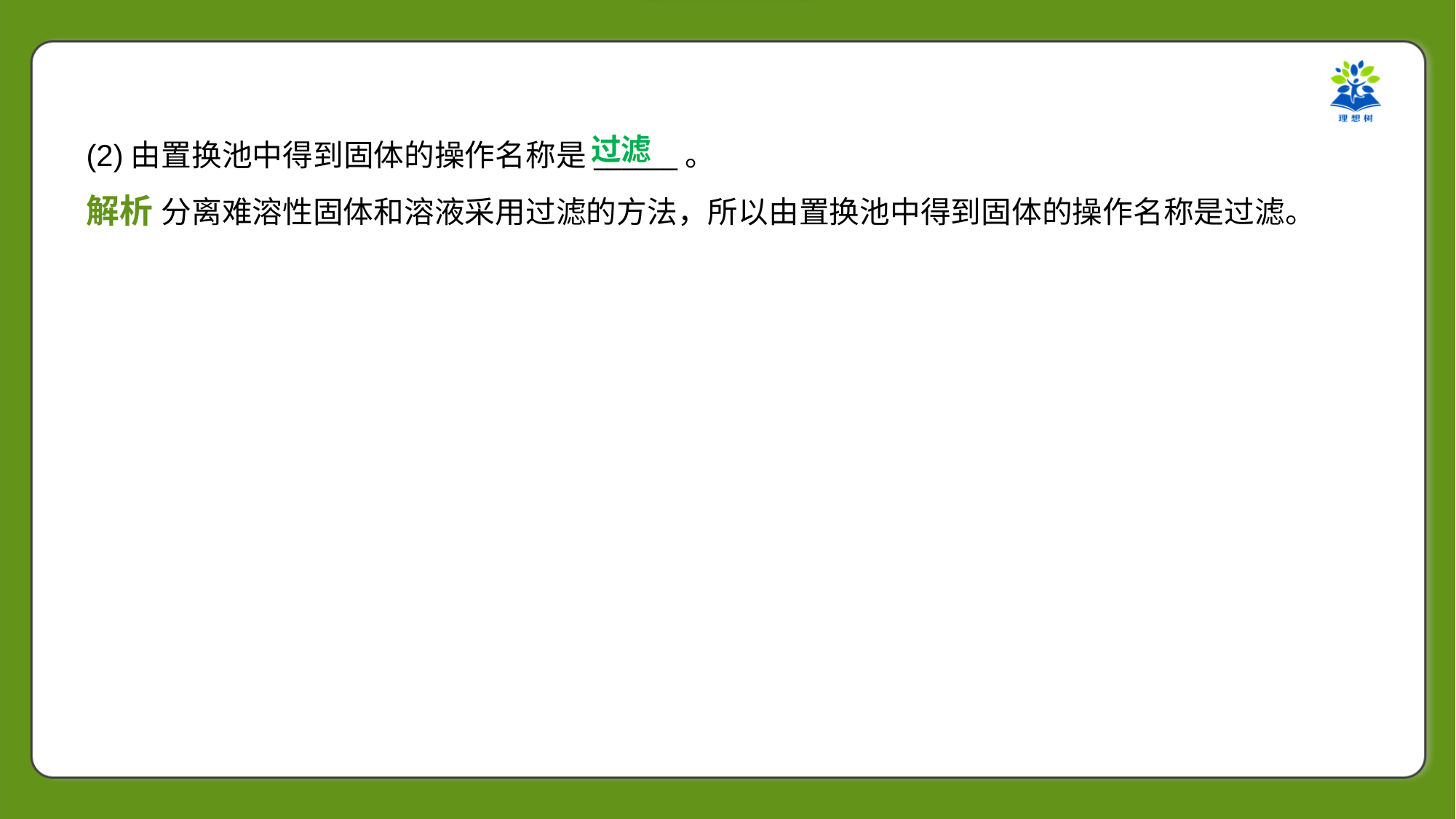

过滤
(2)由置换池中得到固体的操作名称是______。
解析 分离难溶性固体和溶液采用过滤的方法，所以由置换池中得到固体的操作名称是过滤。